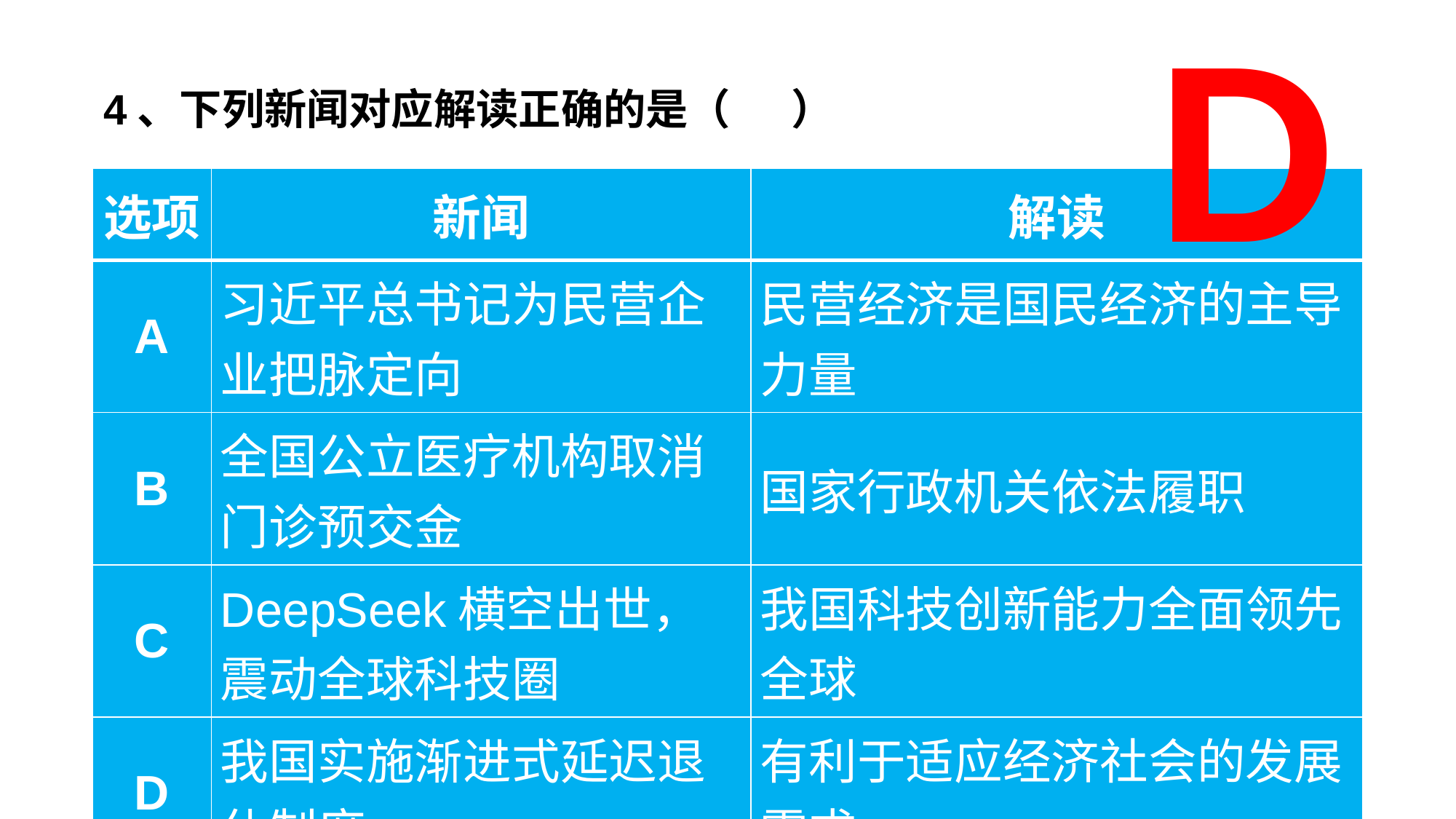

D
4、下列新闻对应解读正确的是（    ）
| 选项 | 新闻 | 解读 |
| --- | --- | --- |
| A | 习近平总书记为民营企业把脉定向 | 民营经济是国民经济的主导力量 |
| B | 全国公立医疗机构取消门诊预交金 | 国家行政机关依法履职 |
| C | DeepSeek横空出世，震动全球科技圈 | 我国科技创新能力全面领先全球 |
| D | 我国实施渐进式延迟退休制度 | 有利于适应经济社会的发展需求 |